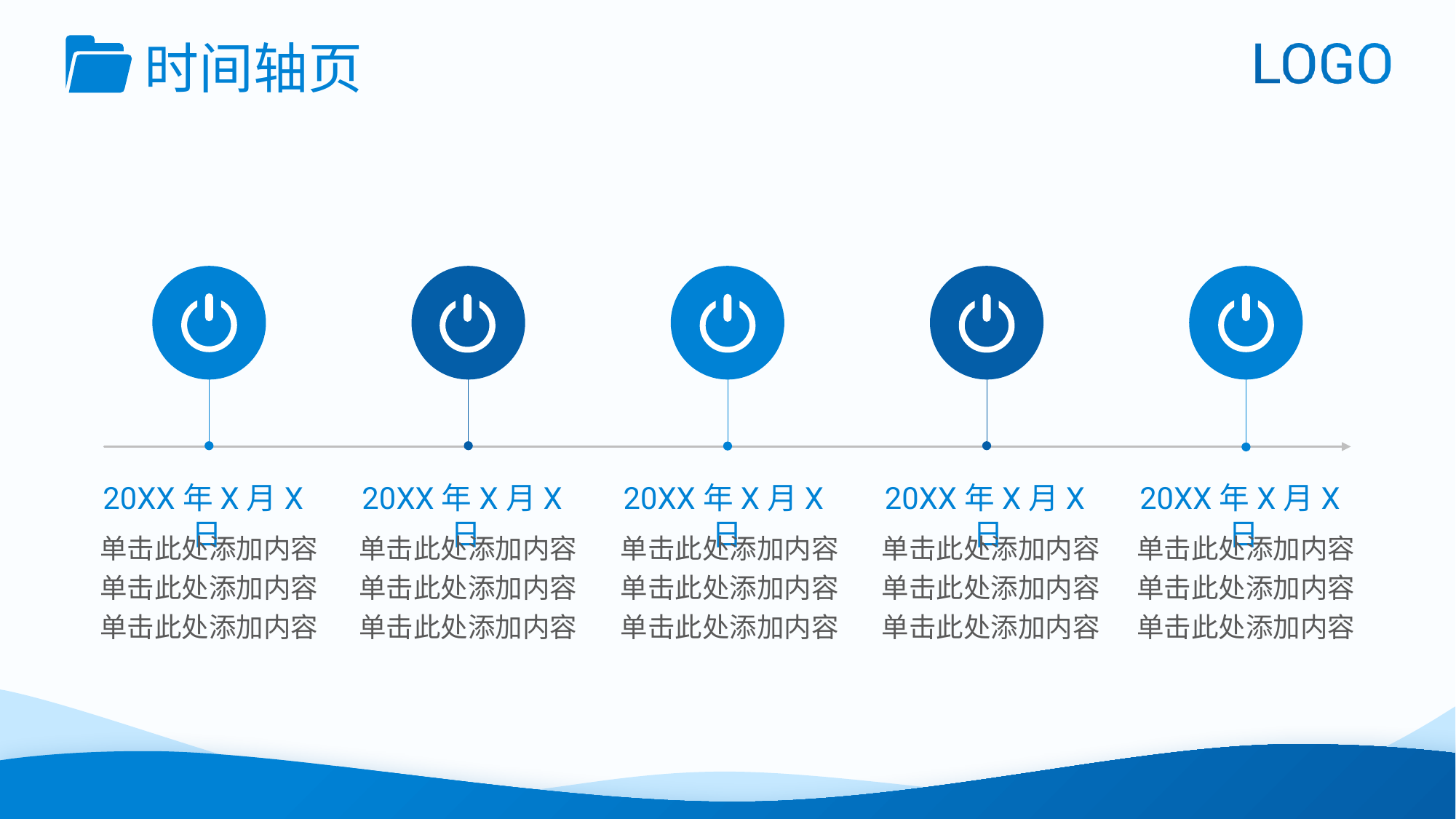

时间轴页

20XX年X月X日
单击此处添加内容
单击此处添加内容
单击此处添加内容
20XX年X月X日
单击此处添加内容
单击此处添加内容
单击此处添加内容
20XX年X月X日
单击此处添加内容
单击此处添加内容
单击此处添加内容
20XX年X月X日
单击此处添加内容
单击此处添加内容
单击此处添加内容
20XX年X月X日
单击此处添加内容
单击此处添加内容
单击此处添加内容